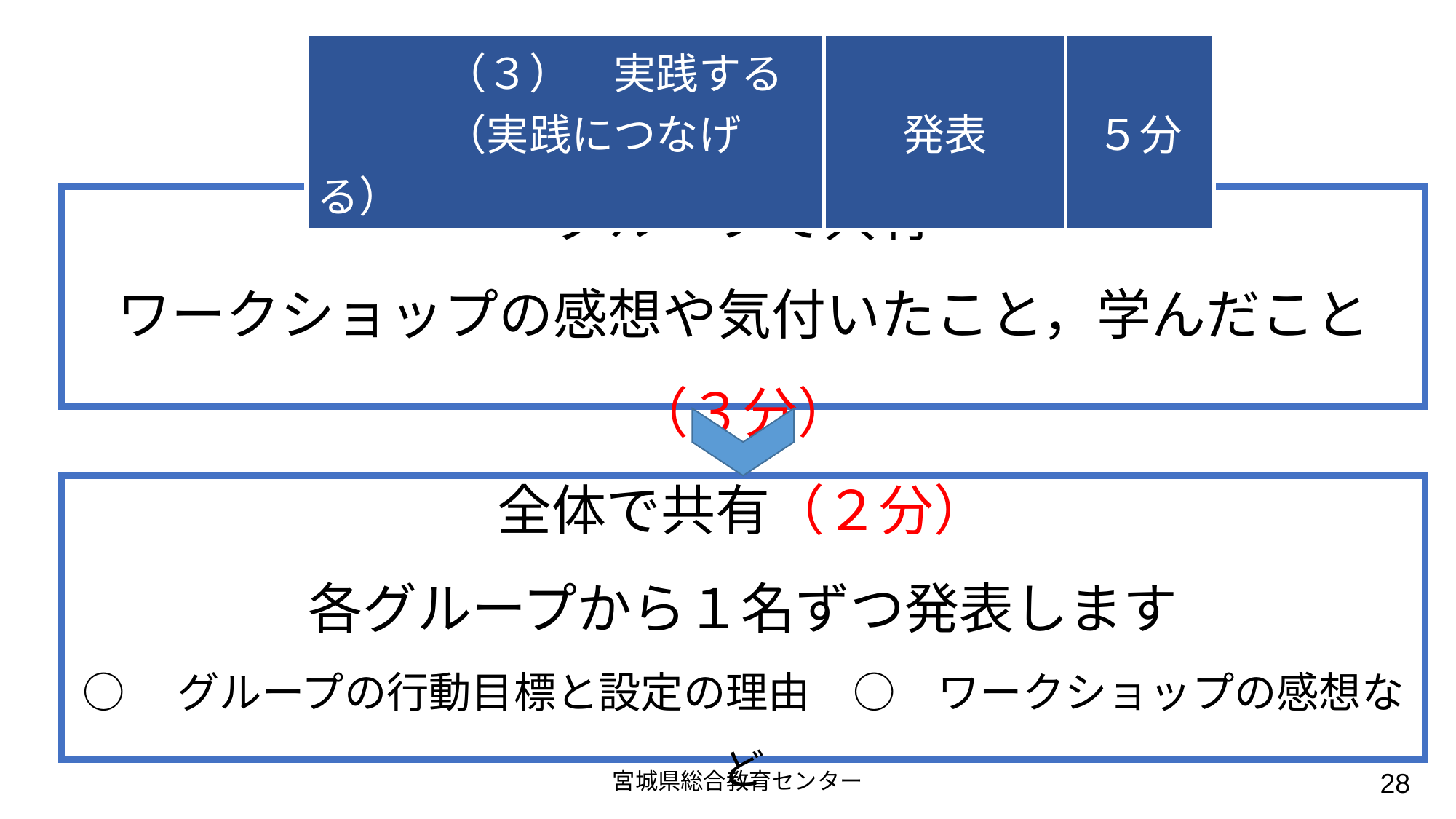

| （３）　実践する 　　　（実践につなげる） | 発表 | ５分 |
| --- | --- | --- |
グループで共有
ワークショップの感想や気付いたこと，学んだこと（３分）

全体で共有（２分）
各グループから１名ずつ発表します
○　グループの行動目標と設定の理由　○　ワークショップの感想など